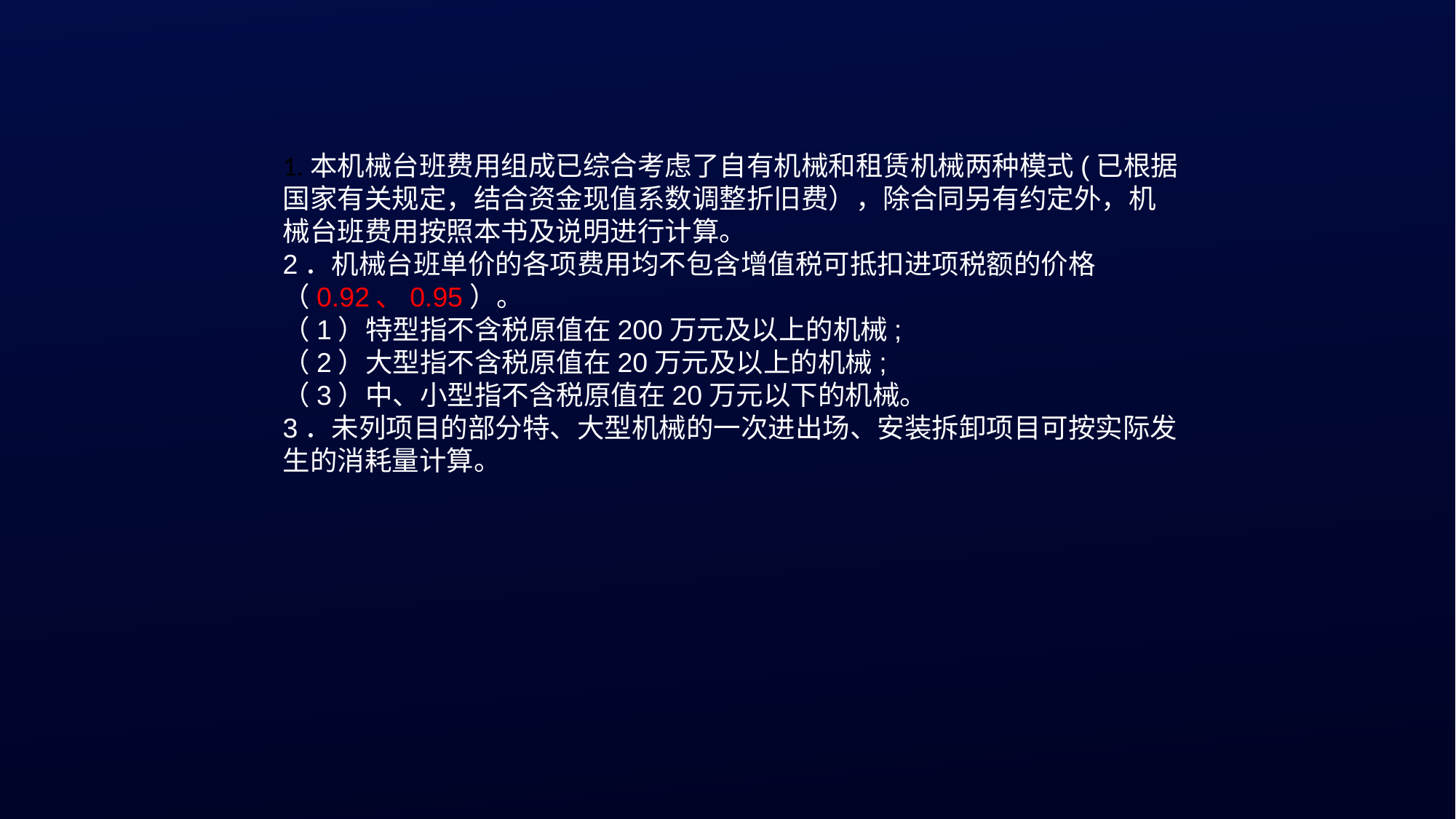

1.本机械台班费用组成已综合考虑了自有机械和租赁机械两种模式(已根据国家有关规定，结合资金现值系数调整折旧费），除合同另有约定外，机械台班费用按照本书及说明进行计算。
2．机械台班单价的各项费用均不包含增值税可抵扣进项税额的价格（0.92、0.95）。
（1）特型指不含税原值在200万元及以上的机械;
（2）大型指不含税原值在20万元及以上的机械;
（3）中、小型指不含税原值在20万元以下的机械。
3．未列项目的部分特、大型机械的一次进出场、安装拆卸项目可按实际发生的消耗量计算。